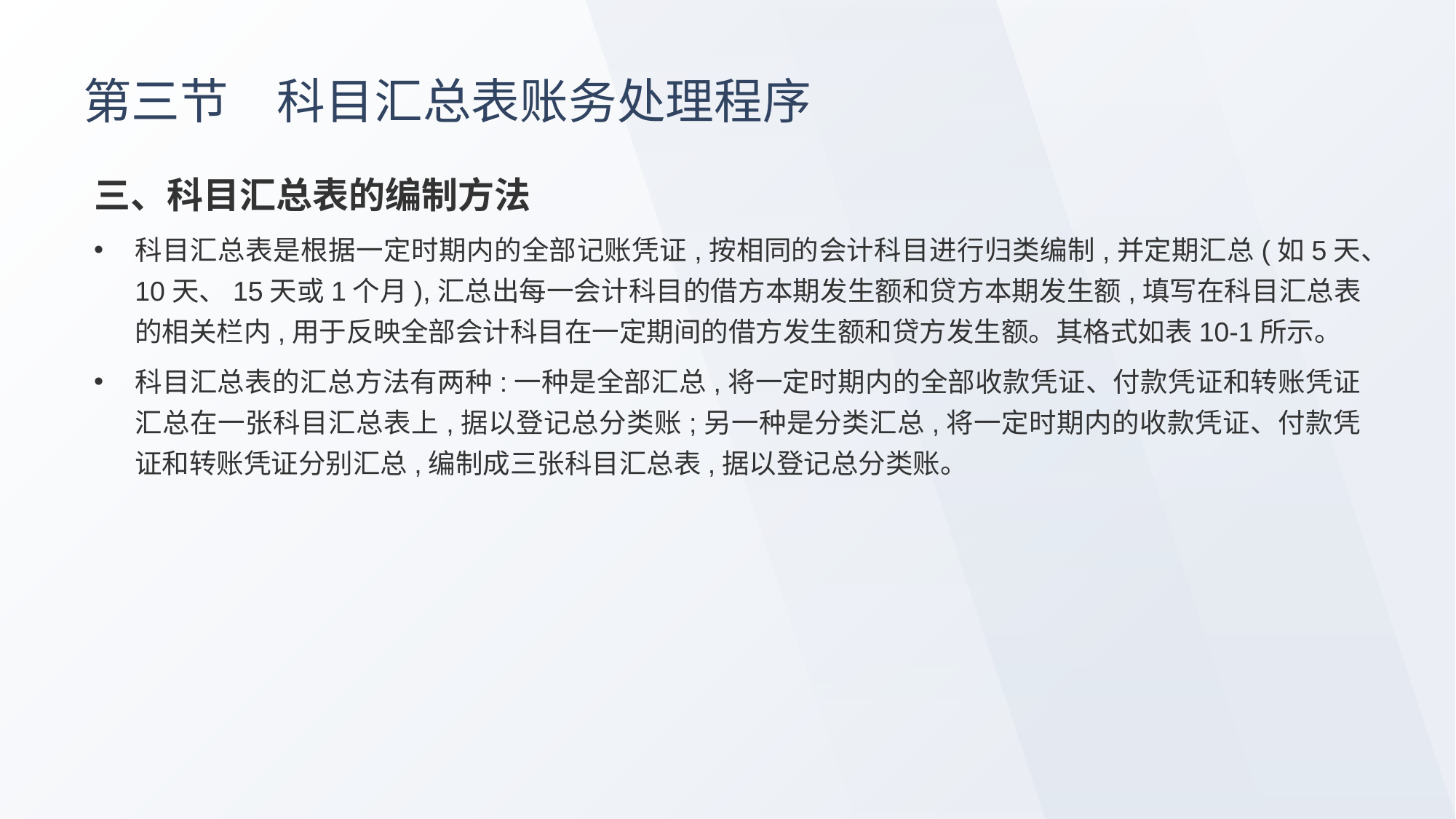

# 第三节　科目汇总表账务处理程序
三、科目汇总表的编制方法
科目汇总表是根据一定时期内的全部记账凭证,按相同的会计科目进行归类编制,并定期汇总(如5天、10天、15天或1个月),汇总出每一会计科目的借方本期发生额和贷方本期发生额,填写在科目汇总表的相关栏内,用于反映全部会计科目在一定期间的借方发生额和贷方发生额。其格式如表10-1所示。
科目汇总表的汇总方法有两种:一种是全部汇总,将一定时期内的全部收款凭证、付款凭证和转账凭证汇总在一张科目汇总表上,据以登记总分类账;另一种是分类汇总,将一定时期内的收款凭证、付款凭证和转账凭证分别汇总,编制成三张科目汇总表,据以登记总分类账。